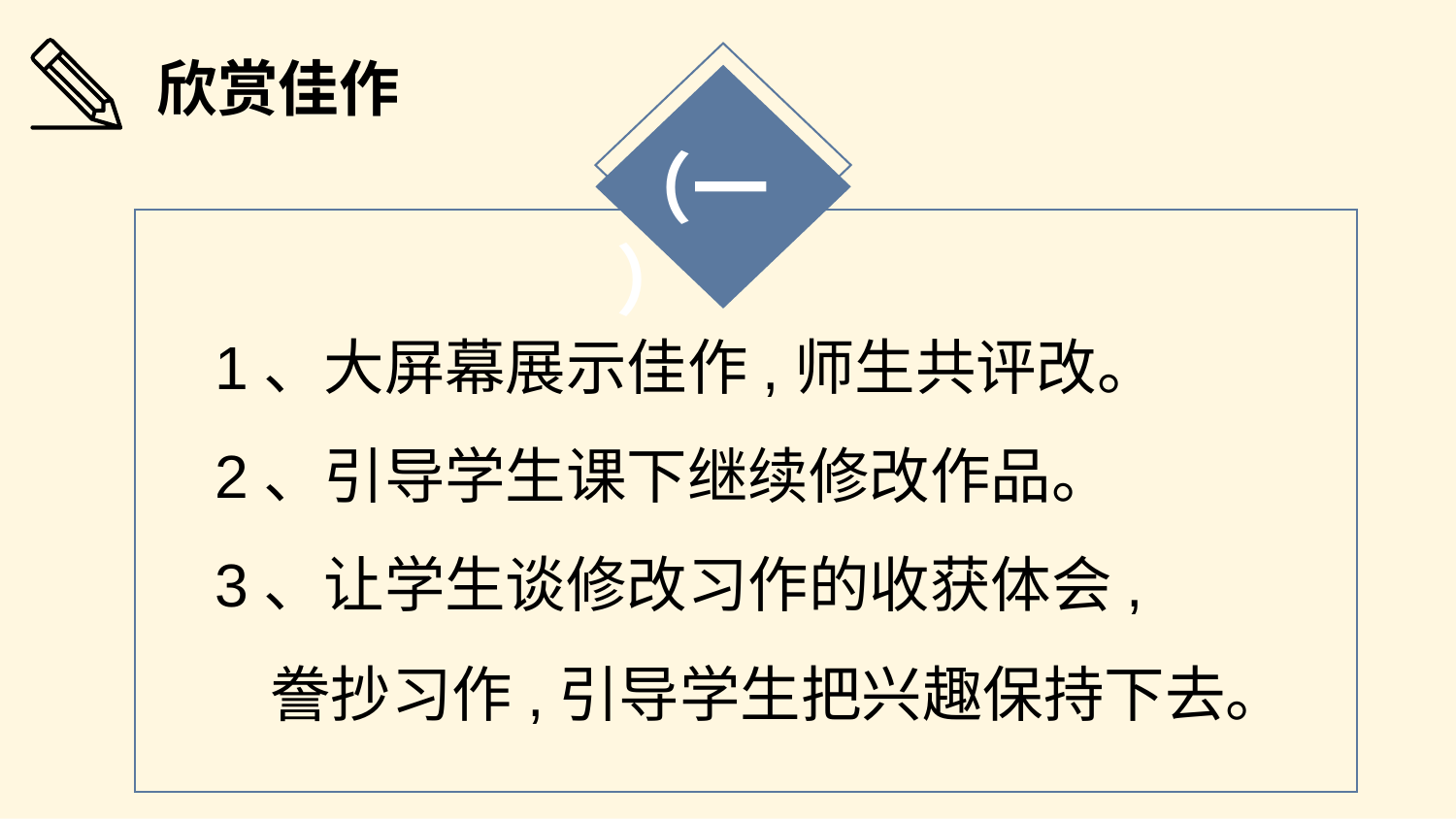

（一）
欣赏佳作

1、大屏幕展示佳作,师生共评改。
2、引导学生课下继续修改作品。
3、让学生谈修改习作的收获体会,
   誊抄习作,引导学生把兴趣保持下去。